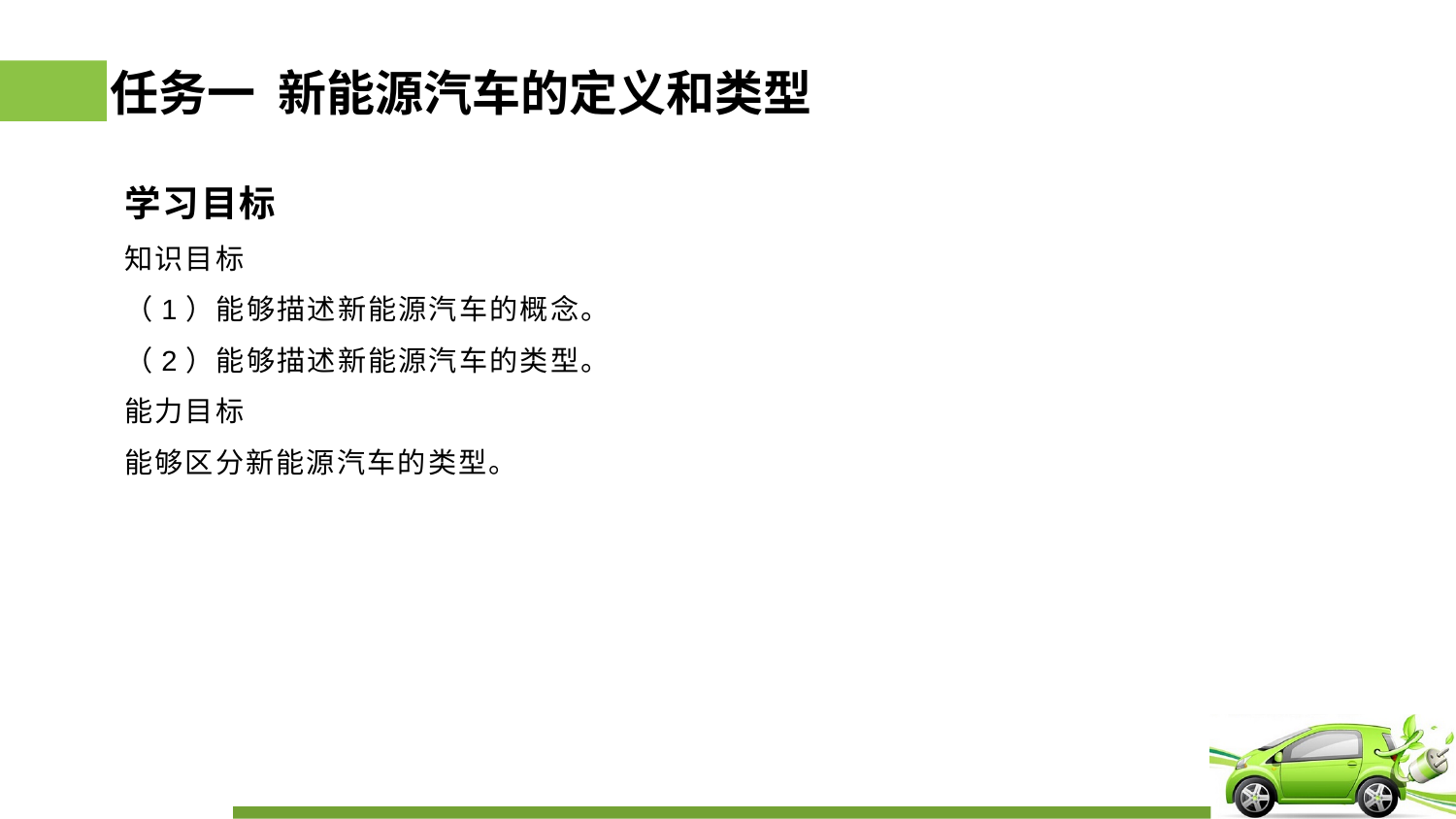

# 任务一  新能源汽车的定义和类型
学习目标
知识目标
（1）能够描述新能源汽车的概念。
（2）能够描述新能源汽车的类型。
能力目标
能够区分新能源汽车的类型。